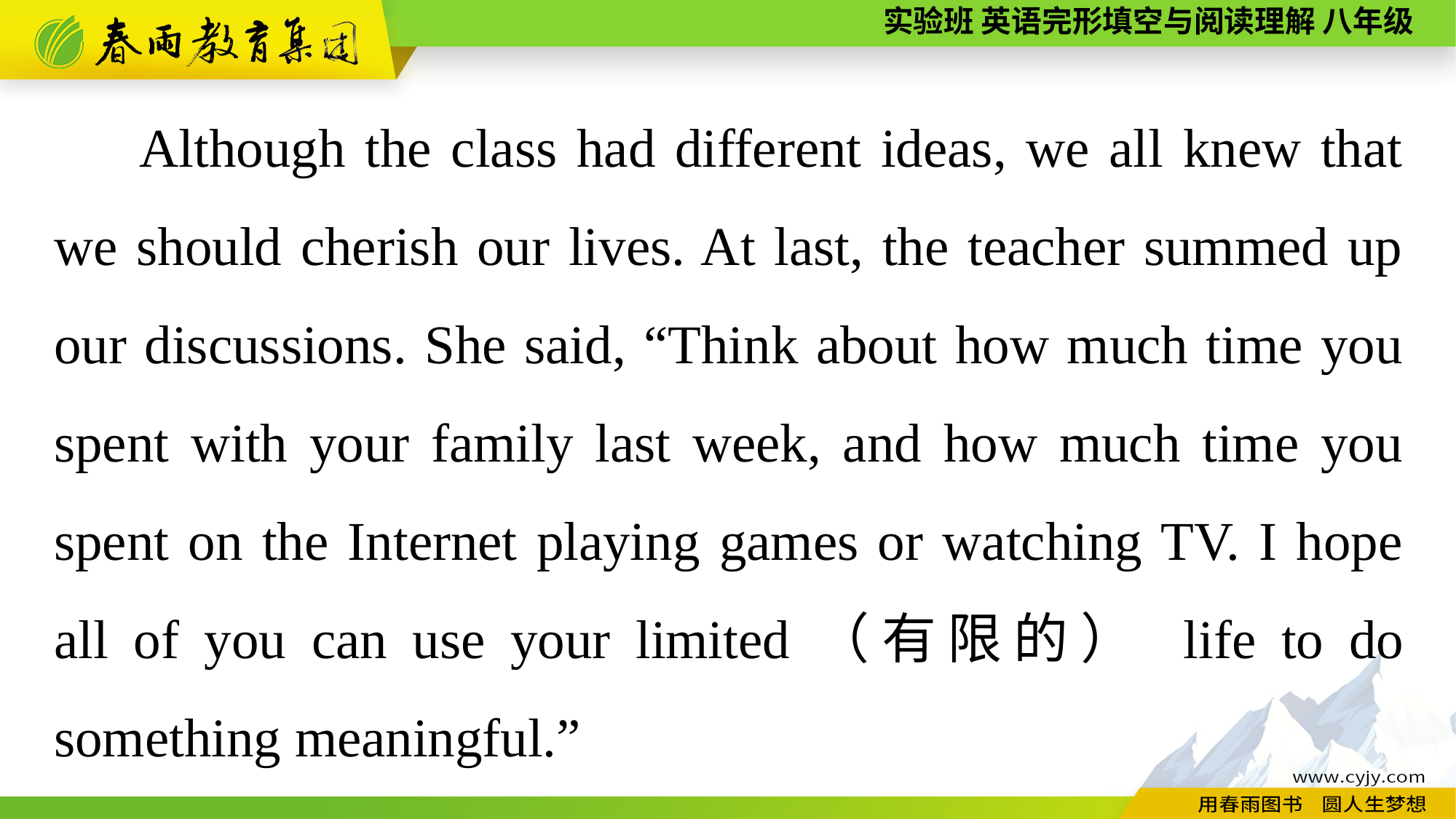

Although the class had different ideas, we all knew that we should cherish our lives. At last, the teacher summed up our discussions. She said, “Think about how much time you spent with your family last week, and how much time you spent on the Internet playing games or watching TV. I hope all of you can use your limited（有限的） life to do something meaningful.”